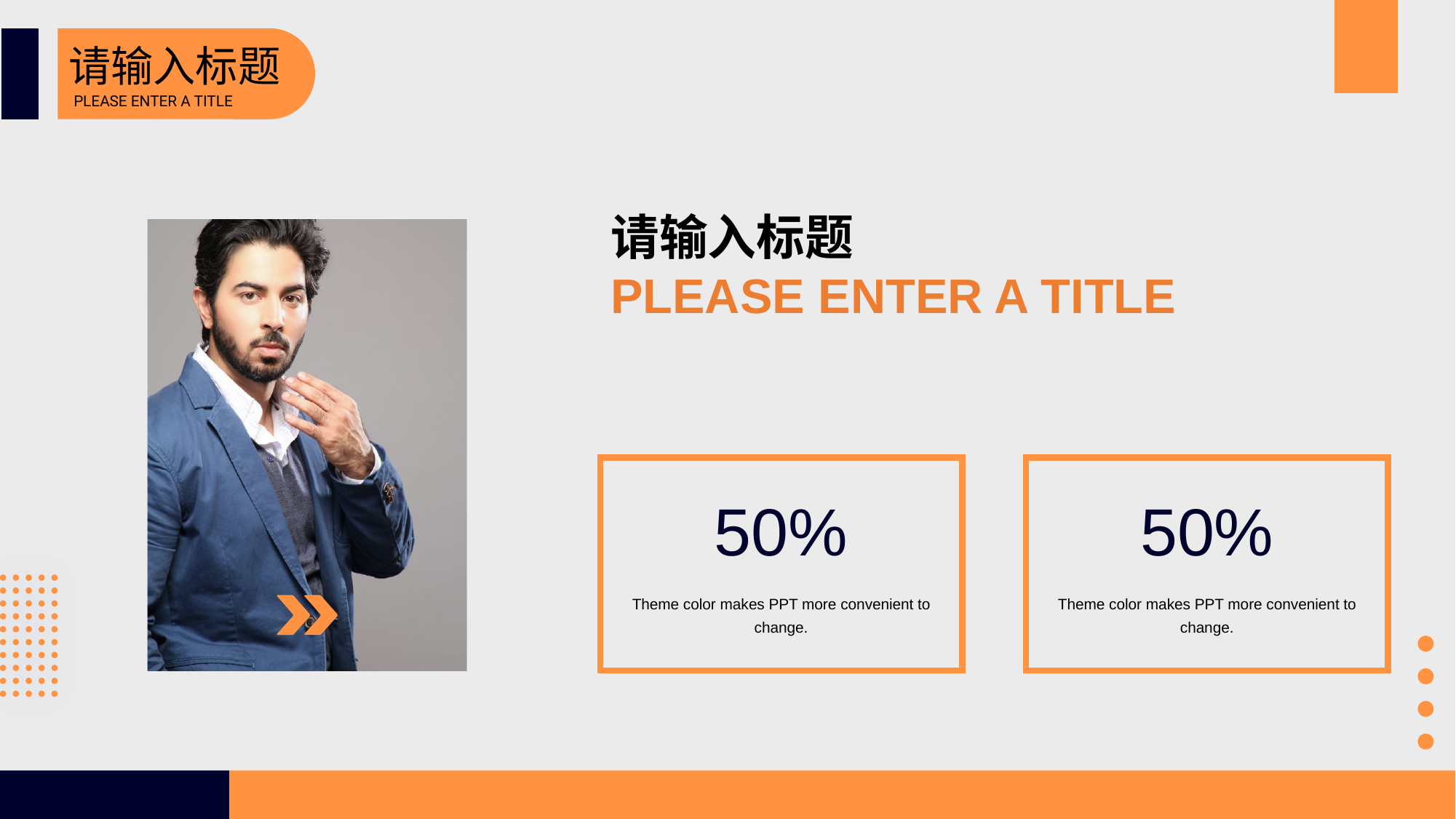

请输入标题
PLEASE ENTER A TITLE

请输入标题
PLEASE ENTER A TITLE

50%
Theme color makes PPT more convenient to change.

50%
Theme color makes PPT more convenient to change.